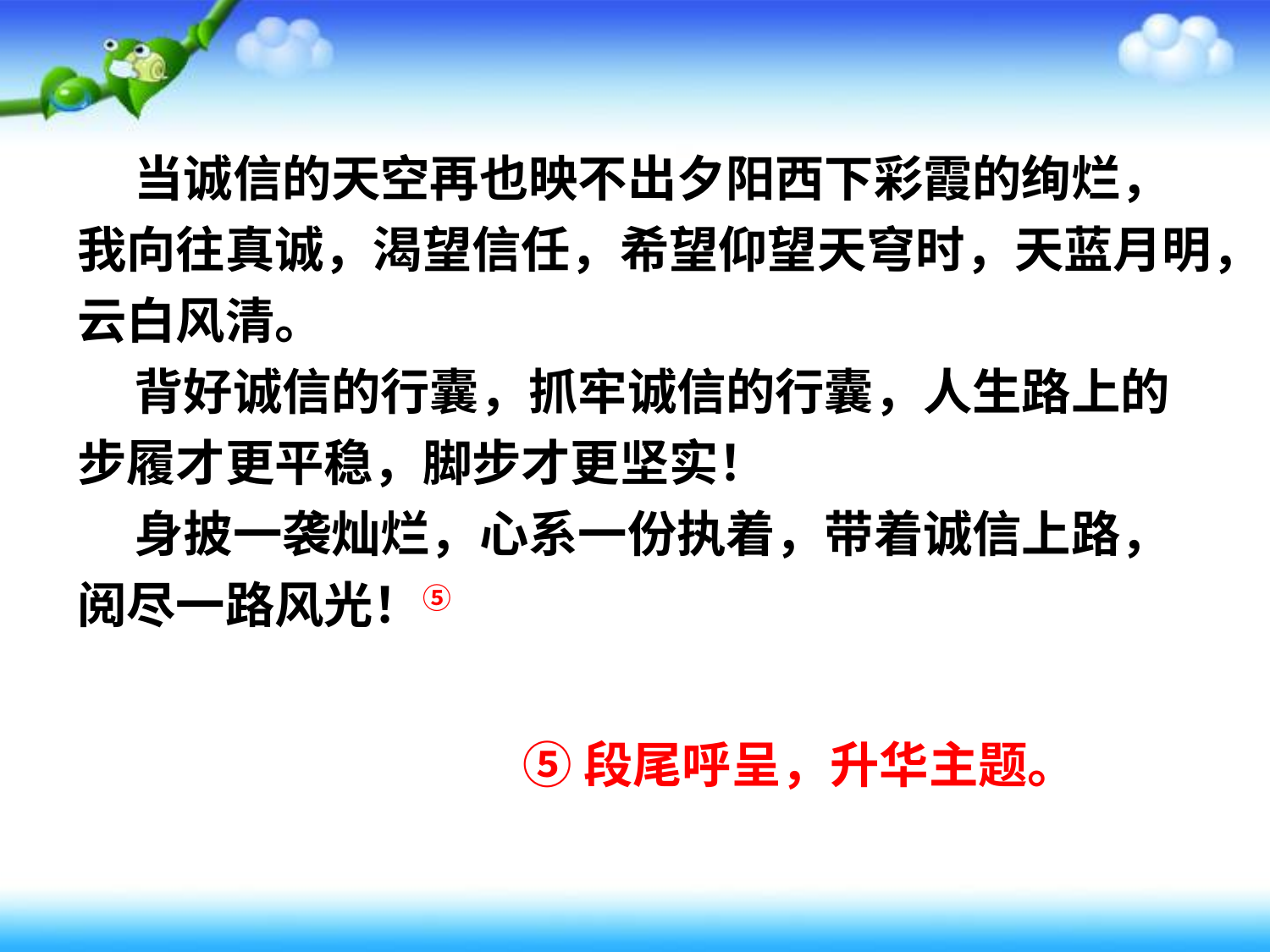

当诚信的天空再也映不出夕阳西下彩霞的绚烂，我向往真诚，渴望信任，希望仰望天穹时，天蓝月明，云白风清。
    背好诚信的行囊，抓牢诚信的行囊，人生路上的步履才更平稳，脚步才更坚实！
    身披一袭灿烂，心系一份执着，带着诚信上路，阅尽一路风光！⑤
⑤段尾呼呈，升华主题。